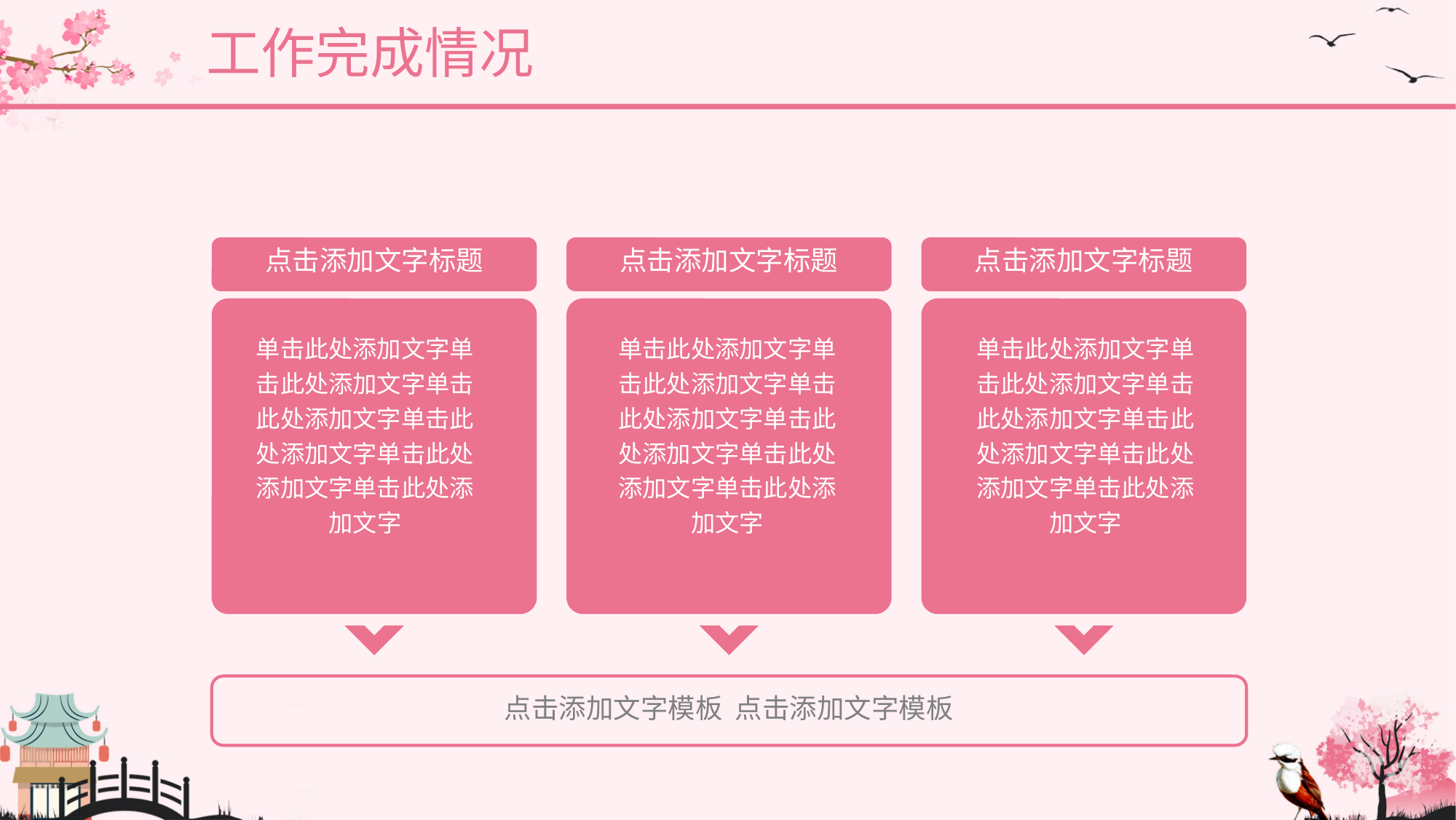

工作完成情况

点击添加文字标题
点击添加文字标题
点击添加文字标题

单击此处添加文字单击此处添加文字单击此处添加文字单击此处添加文字单击此处添加文字单击此处添加文字
单击此处添加文字单击此处添加文字单击此处添加文字单击此处添加文字单击此处添加文字单击此处添加文字
单击此处添加文字单击此处添加文字单击此处添加文字单击此处添加文字单击此处添加文字单击此处添加文字

点击添加文字模板  点击添加文字模板